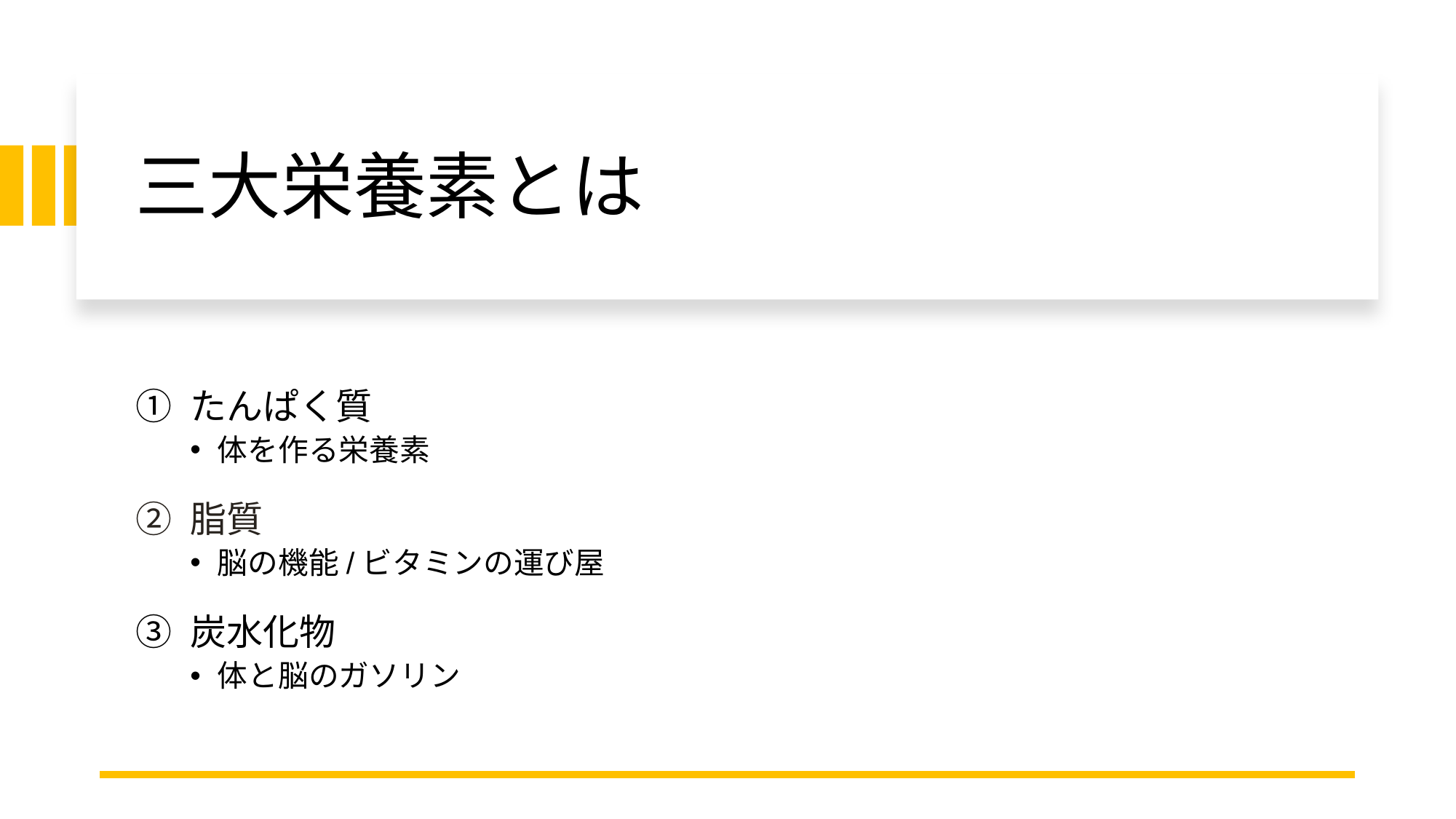

# 三大栄養素とは

たんぱく質
体を作る栄養素
脂質
脳の機能/ビタミンの運び屋
炭水化物
体と脳のガソリン